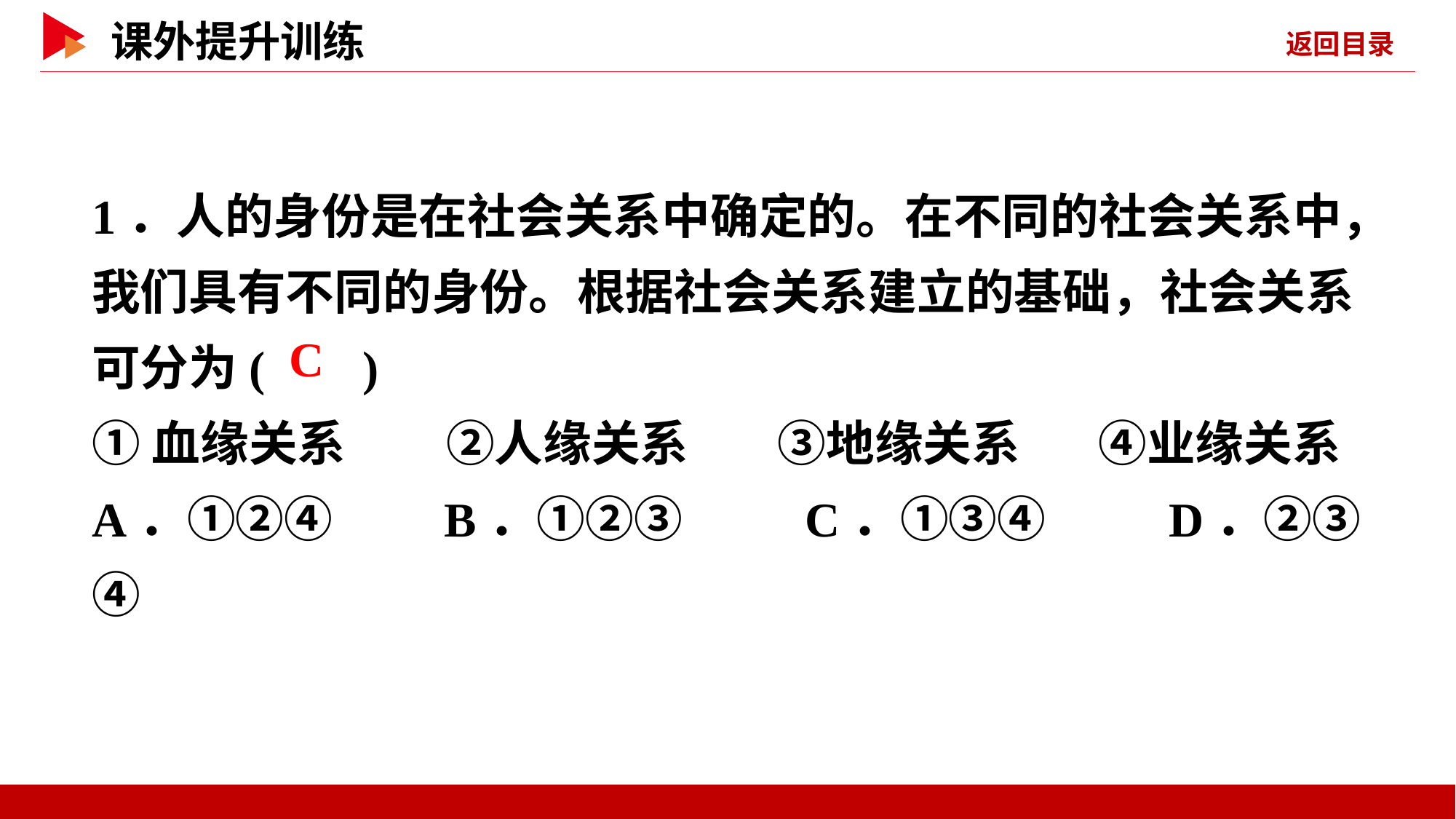

1．人的身份是在社会关系中确定的。在不同的社会关系中，我们具有不同的身份。根据社会关系建立的基础，社会关系可分为(        )
①血缘关系         ②人缘关系        ③地缘关系       ④业缘关系
A．①②④         B．①②③          C．①③④          D．②③④
   C